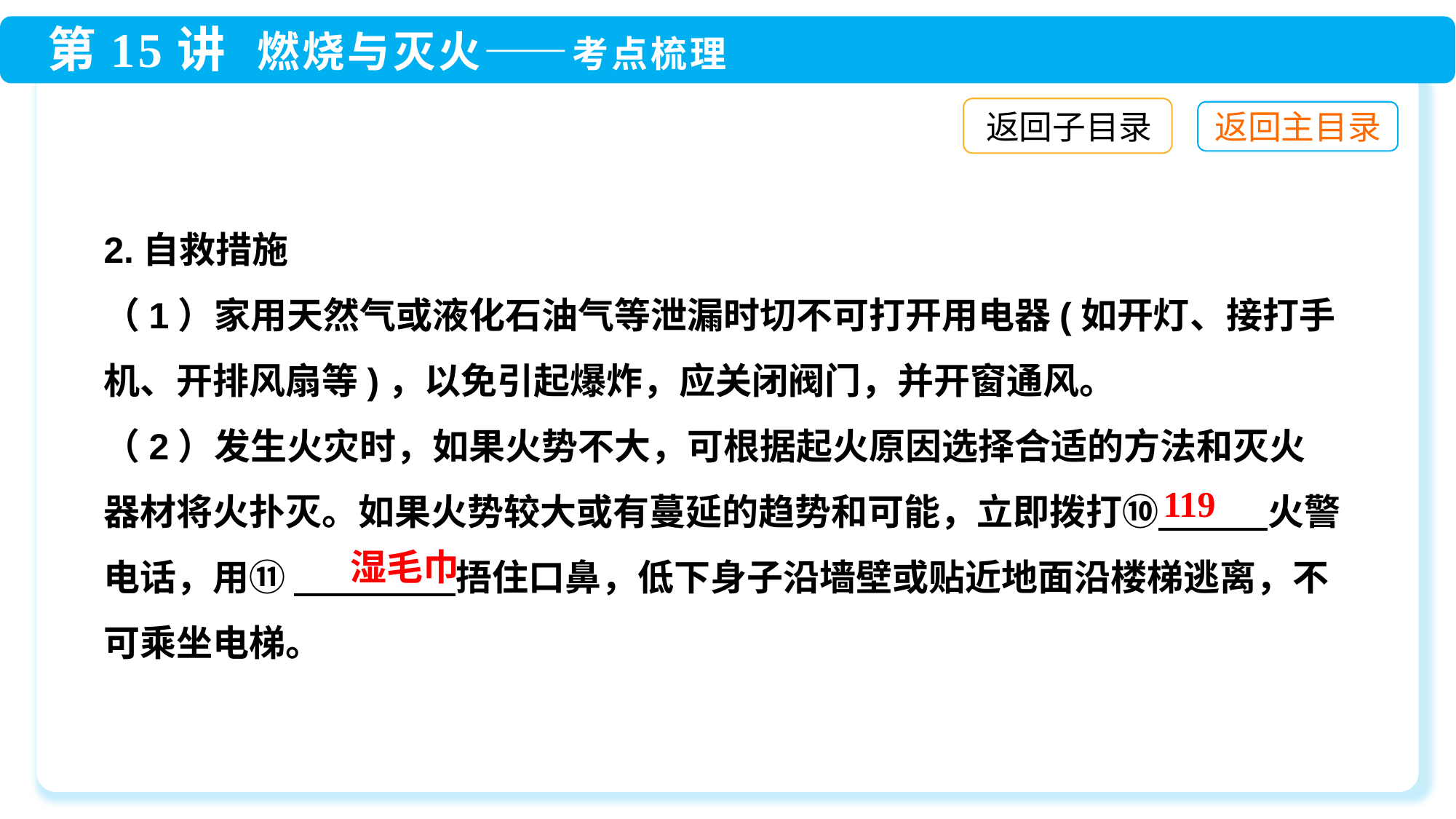

返回子目录
2.自救措施
（1）家用天然气或液化石油气等泄漏时切不可打开用电器(如开灯、接打手机、开排风扇等)，以免引起爆炸，应关闭阀门，并开窗通风。
（2）发生火灾时，如果火势不大，可根据起火原因选择合适的方法和灭火器材将火扑灭。如果火势较大或有蔓延的趋势和可能，立即拨打⑩　　　火警电话，用⑪ 　　　  　捂住口鼻，低下身子沿墙壁或贴近地面沿楼梯逃离，不可乘坐电梯。

119
湿毛巾